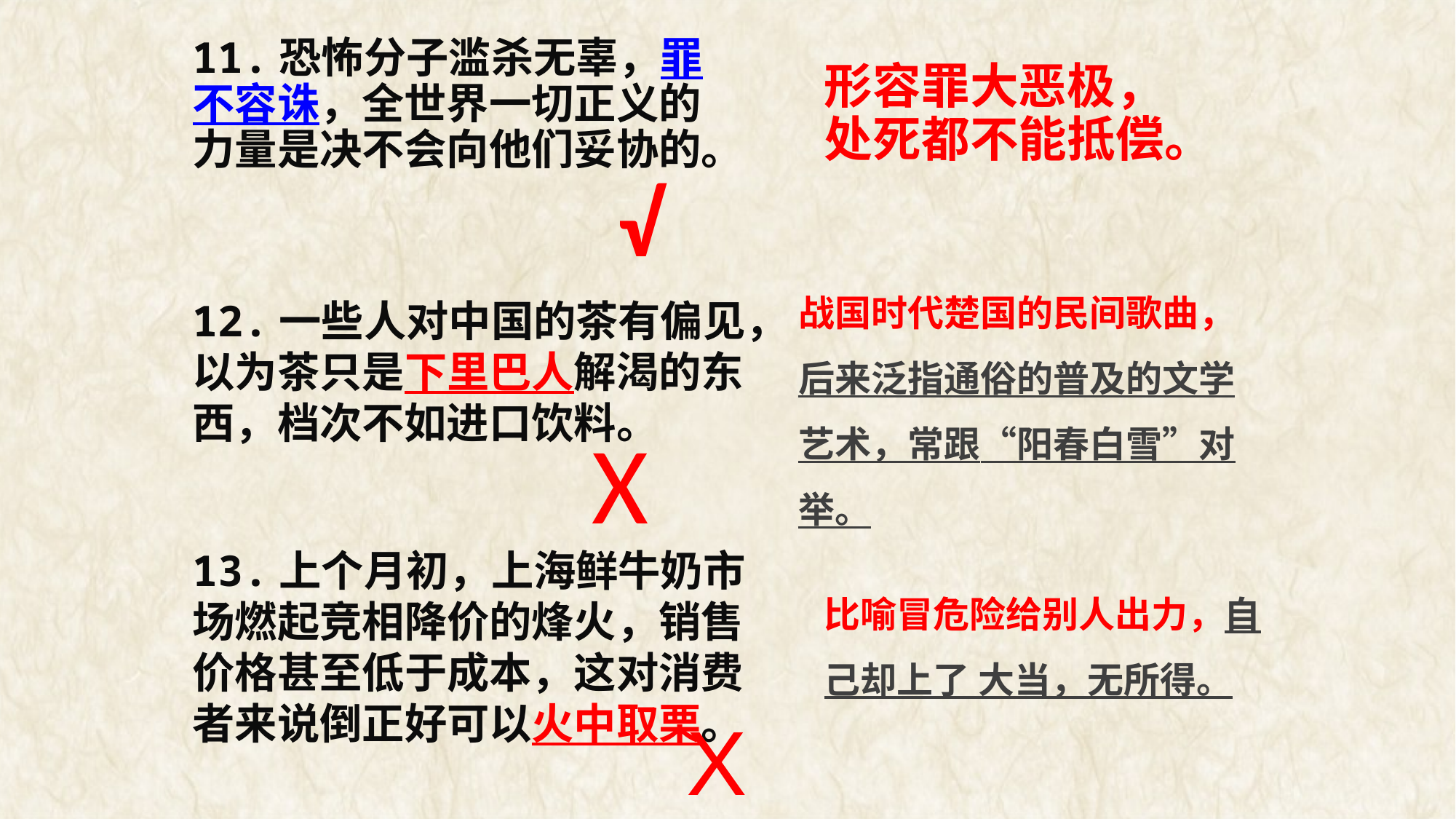

11.恐怖分子滥杀无辜，罪不容诛，全世界一切正义的力量是决不会向他们妥协的。
形容罪大恶极，处死都不能抵偿。
√
战国时代楚国的民间歌曲，后来泛指通俗的普及的文学艺术，常跟“阳春白雪”对举。
12.一些人对中国的茶有偏见，以为茶只是下里巴人解渴的东西，档次不如进口饮料。
Χ
13.上个月初，上海鲜牛奶市场燃起竞相降价的烽火，销售价格甚至低于成本，这对消费者来说倒正好可以火中取栗。
比喻冒危险给别人出力，自己却上了 大当，无所得。
Χ